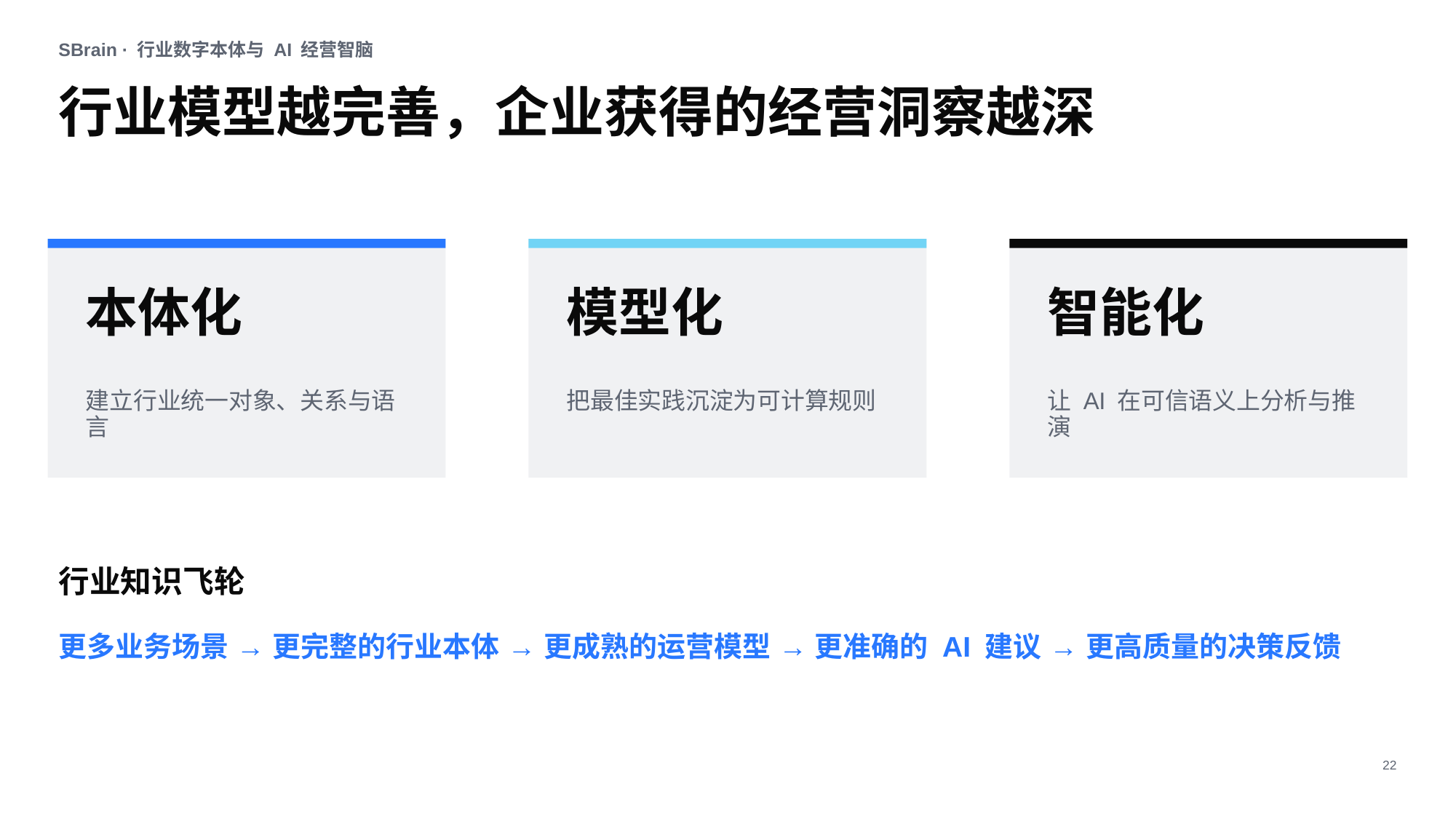

SBrain · 行业数字本体与 AI 经营智脑
行业模型越完善，企业获得的经营洞察越深

本体化
模型化
智能化
建立行业统一对象、关系与语言
把最佳实践沉淀为可计算规则
让 AI 在可信语义上分析与推演
行业知识飞轮
更多业务场景 → 更完整的行业本体 → 更成熟的运营模型 → 更准确的 AI 建议 → 更高质量的决策反馈
22